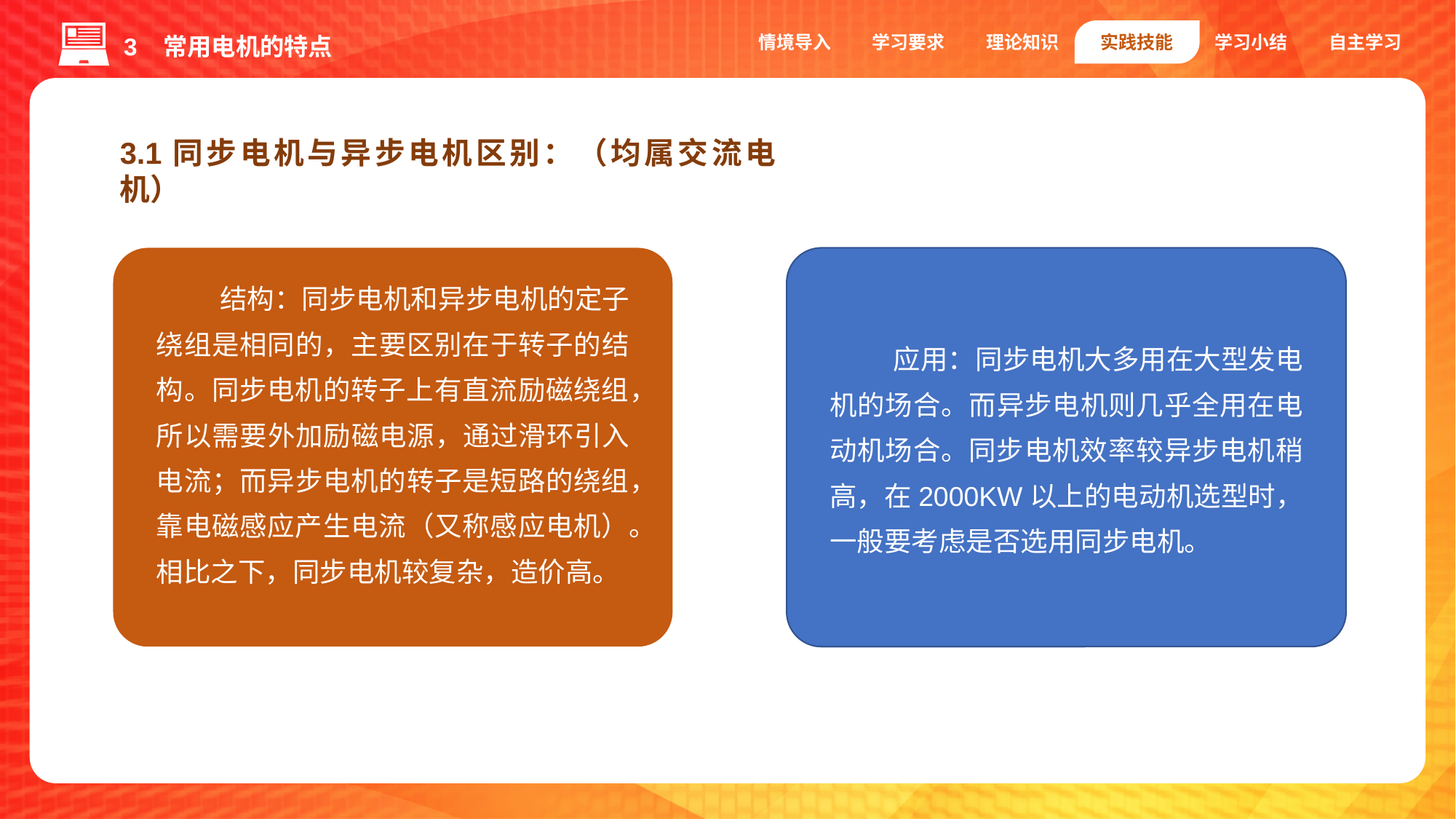

情境导入
学习要求
理论知识
实践技能
学习小结
自主学习

3   常用电机的特点
3.1同步电机与异步电机区别：（均属交流电机）

结构：同步电机和异步电机的定子绕组是相同的，主要区别在于转子的结构。同步电机的转子上有直流励磁绕组，所以需要外加励磁电源，通过滑环引入电流；而异步电机的转子是短路的绕组，靠电磁感应产生电流（又称感应电机）。相比之下，同步电机较复杂，造价高。
应用：同步电机大多用在大型发电机的场合。而异步电机则几乎全用在电动机场合。同步电机效率较异步电机稍高，在2000KW以上的电动机选型时，一般要考虑是否选用同步电机。